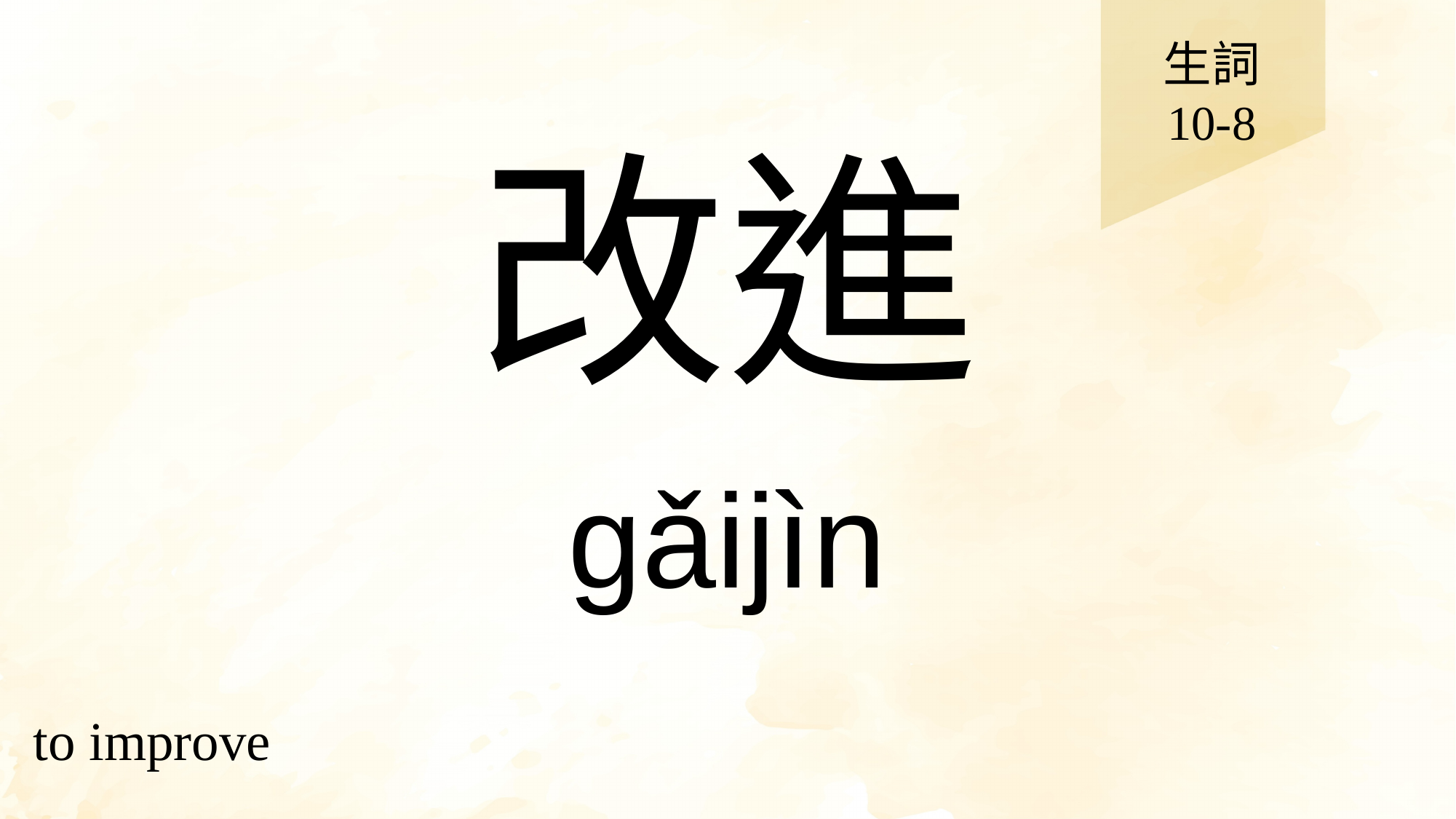

生詞
10-8
# 改進
gǎijìn
to improve